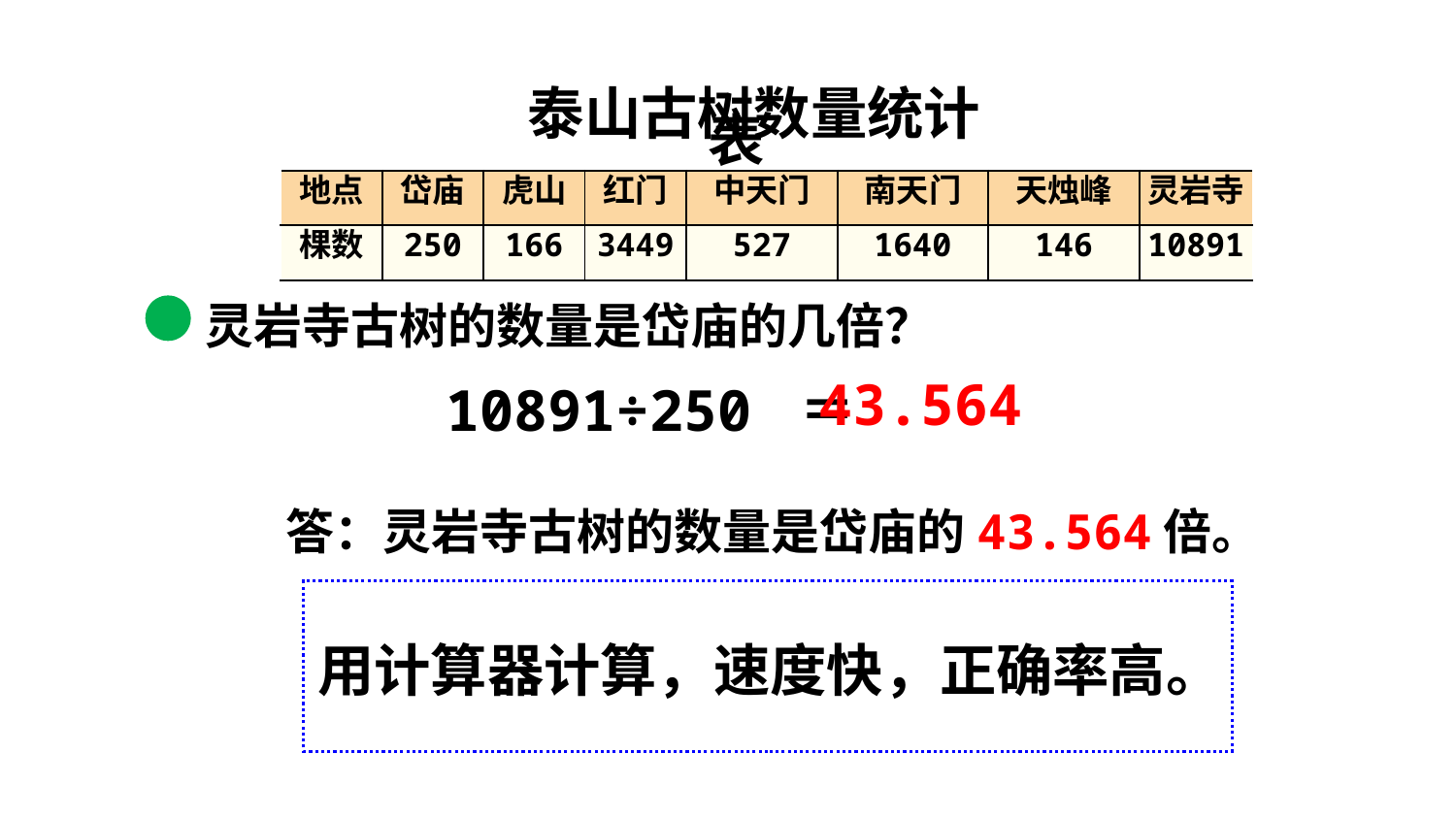

泰山古树数量统计表
| 地点 | 岱庙 | 虎山 | 红门 | 中天门 | 南天门 | 天烛峰 | 灵岩寺 |
| --- | --- | --- | --- | --- | --- | --- | --- |
| 棵数 | 250 | 166 | 3449 | 527 | 1640 | 146 | 10891 |
灵岩寺古树的数量是岱庙的几倍？

43.564
10891÷250 ＝
答：灵岩寺古树的数量是岱庙的43.564倍。

用计算器计算，速度快，正确率高。